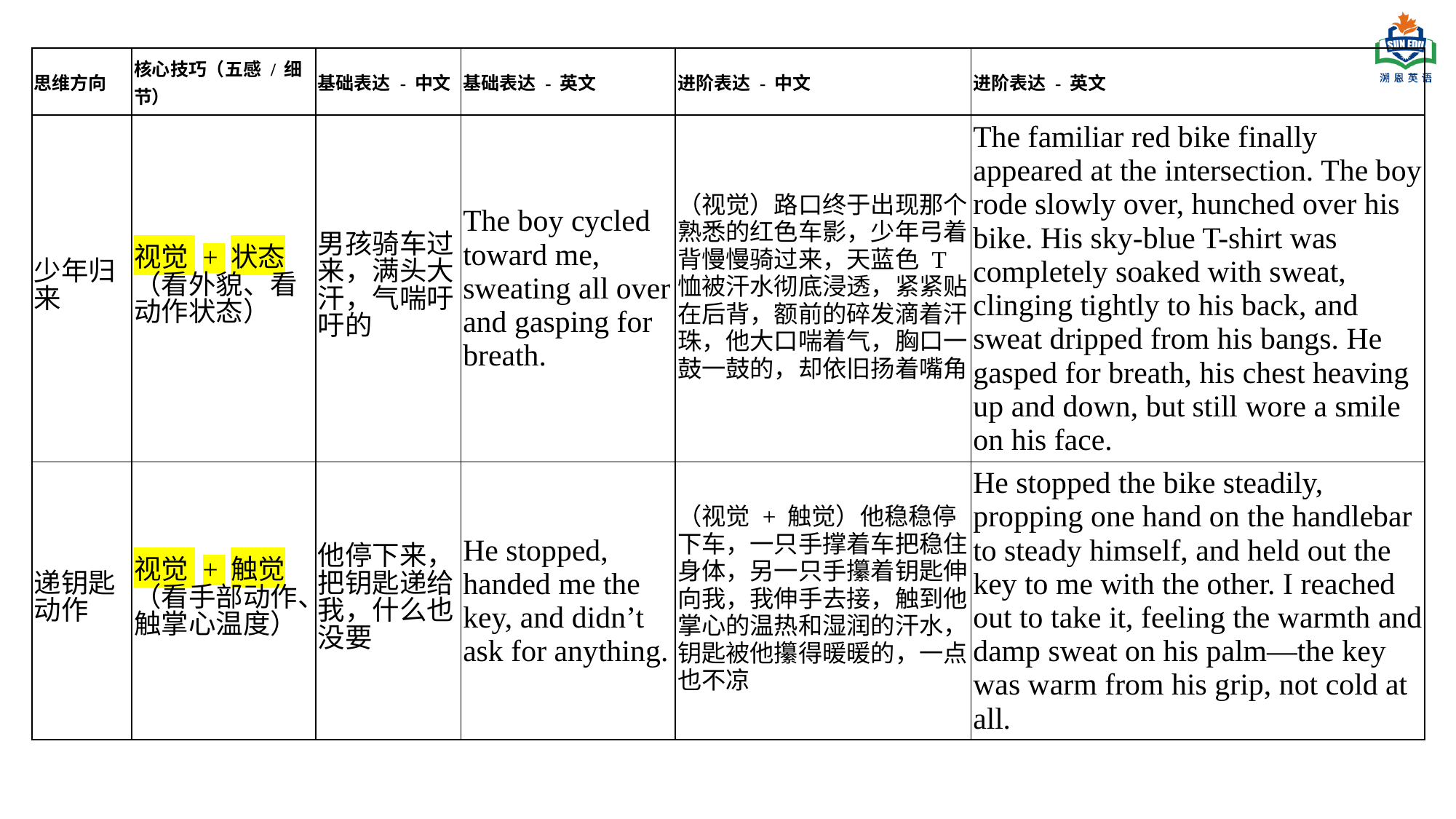

| 思维方向 | 核心技巧（五感 / 细节） | 基础表达 - 中文 | 基础表达 - 英文 | 进阶表达 - 中文 | 进阶表达 - 英文 |
| --- | --- | --- | --- | --- | --- |
| 少年归来 | 视觉 + 状态 （看外貌、看动作状态） | 男孩骑车过来，满头大汗，气喘吁吁的 | The boy cycled toward me, sweating all over and gasping for breath. | （视觉）路口终于出现那个熟悉的红色车影，少年弓着背慢慢骑过来，天蓝色 T 恤被汗水彻底浸透，紧紧贴在后背，额前的碎发滴着汗珠，他大口喘着气，胸口一鼓一鼓的，却依旧扬着嘴角 | The familiar red bike finally appeared at the intersection. The boy rode slowly over, hunched over his bike. His sky-blue T-shirt was completely soaked with sweat, clinging tightly to his back, and sweat dripped from his bangs. He gasped for breath, his chest heaving up and down, but still wore a smile on his face. |
| 递钥匙动作 | 视觉 + 触觉 （看手部动作、触掌心温度） | 他停下来，把钥匙递给我，什么也没要 | He stopped, handed me the key, and didn’t ask for anything. | （视觉 + 触觉）他稳稳停下车，一只手撑着车把稳住身体，另一只手攥着钥匙伸向我，我伸手去接，触到他掌心的温热和湿润的汗水，钥匙被他攥得暖暖的，一点也不凉 | He stopped the bike steadily, propping one hand on the handlebar to steady himself, and held out the key to me with the other. I reached out to take it, feeling the warmth and damp sweat on his palm—the key was warm from his grip, not cold at all. |